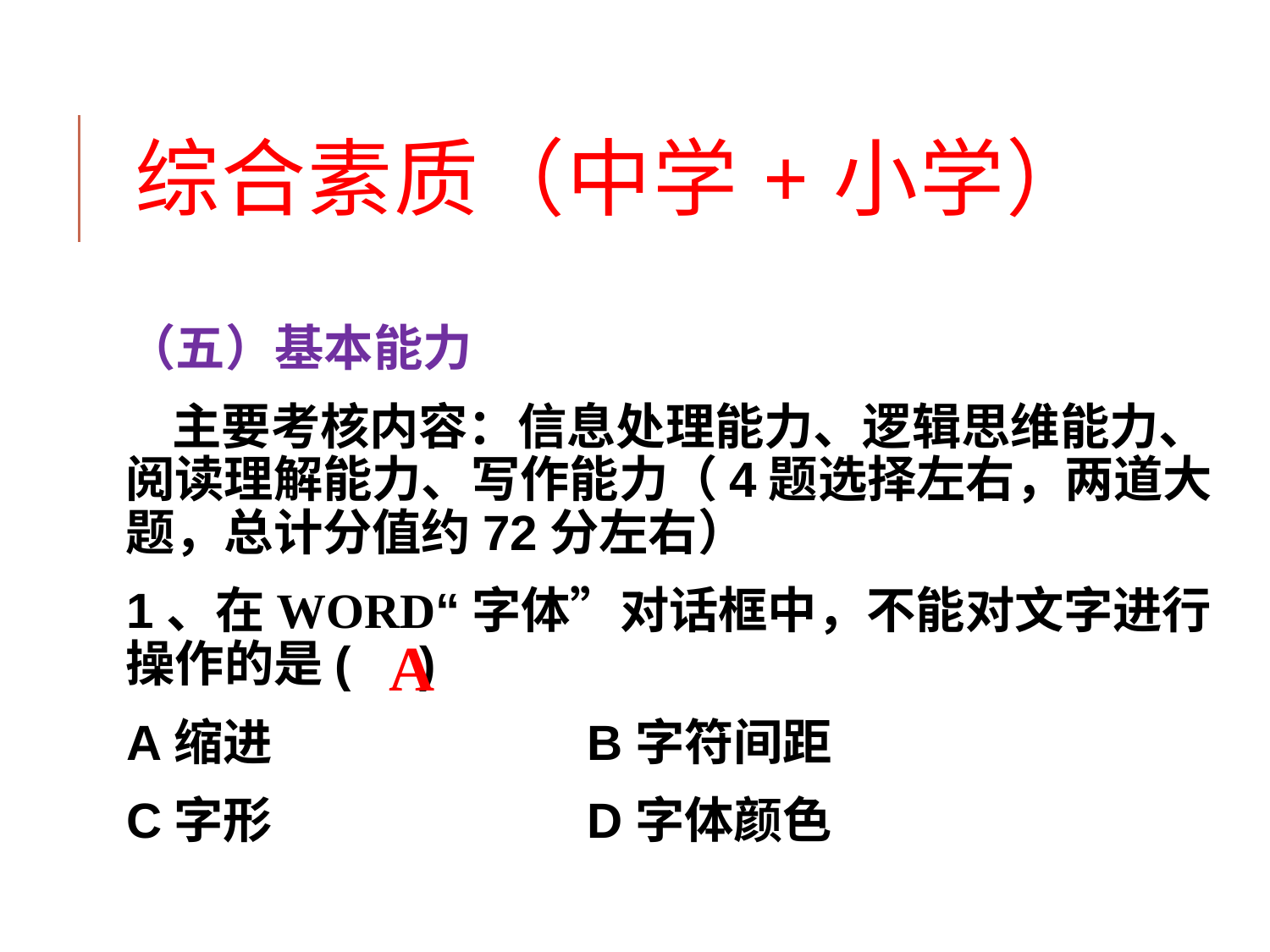

# 综合素质（中学+小学）
（五）基本能力
   主要考核内容：信息处理能力、逻辑思维能力、阅读理解能力、写作能力（4题选择左右，两道大题，总计分值约72分左右）
1、在WORD“字体”对话框中，不能对文字进行操作的是(     )
A缩进                           B字符间距
C字形                           D字体颜色

A